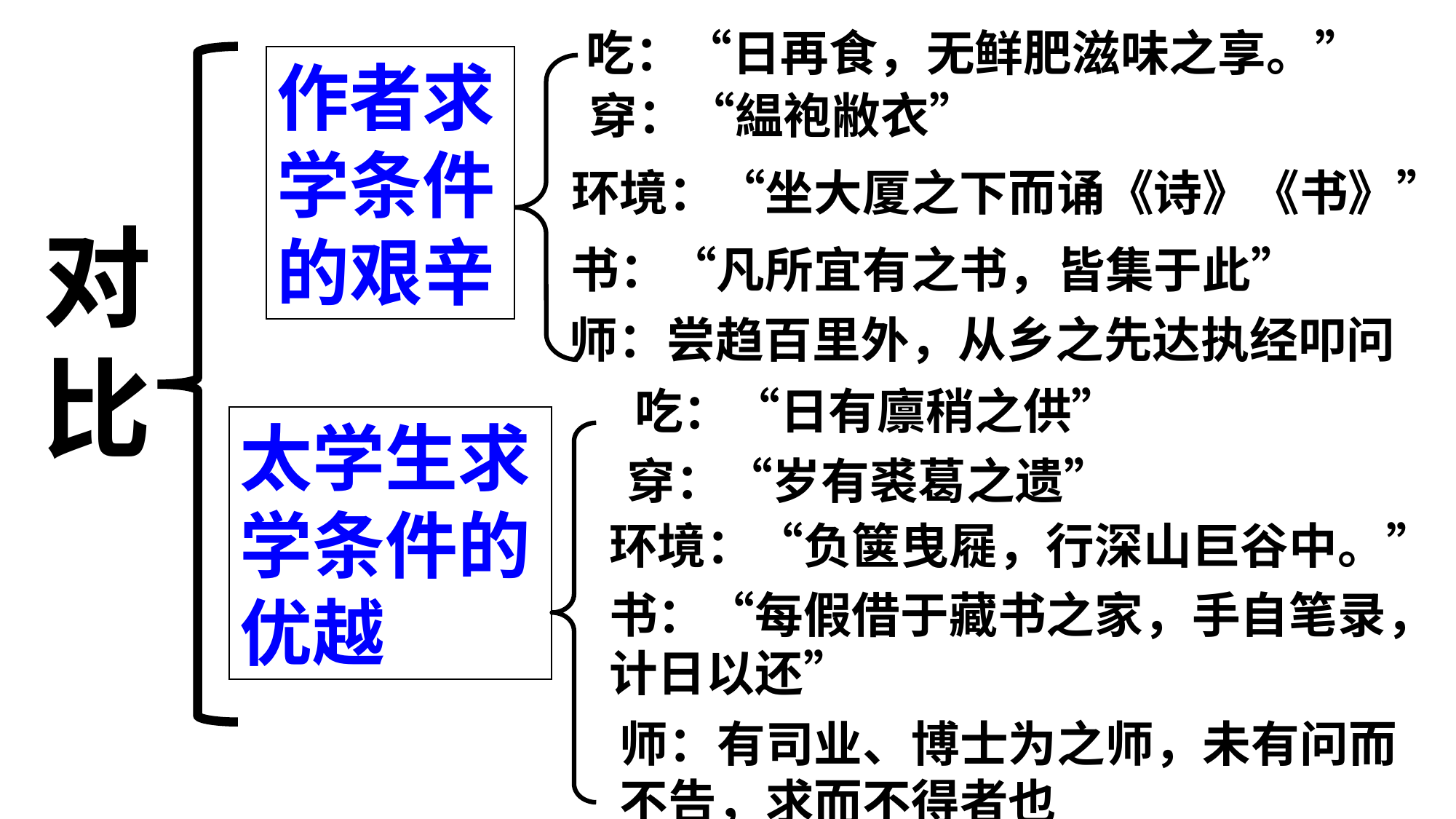

吃：“日再食，无鲜肥滋味之享。”

作者求学条件的艰辛

穿：“緼袍敝衣”
环境：“坐大厦之下而诵《诗》《书》”
对比
书：“凡所宜有之书，皆集于此”
师：尝趋百里外，从乡之先达执经叩问
吃：“日有廪稍之供”
太学生求学条件的优越

穿：“岁有裘葛之遗”
环境：“负箧曳屣，行深山巨谷中。”
书：“每假借于藏书之家，手自笔录，计日以还”
师：有司业、博士为之师，未有问而
不告，求而不得者也